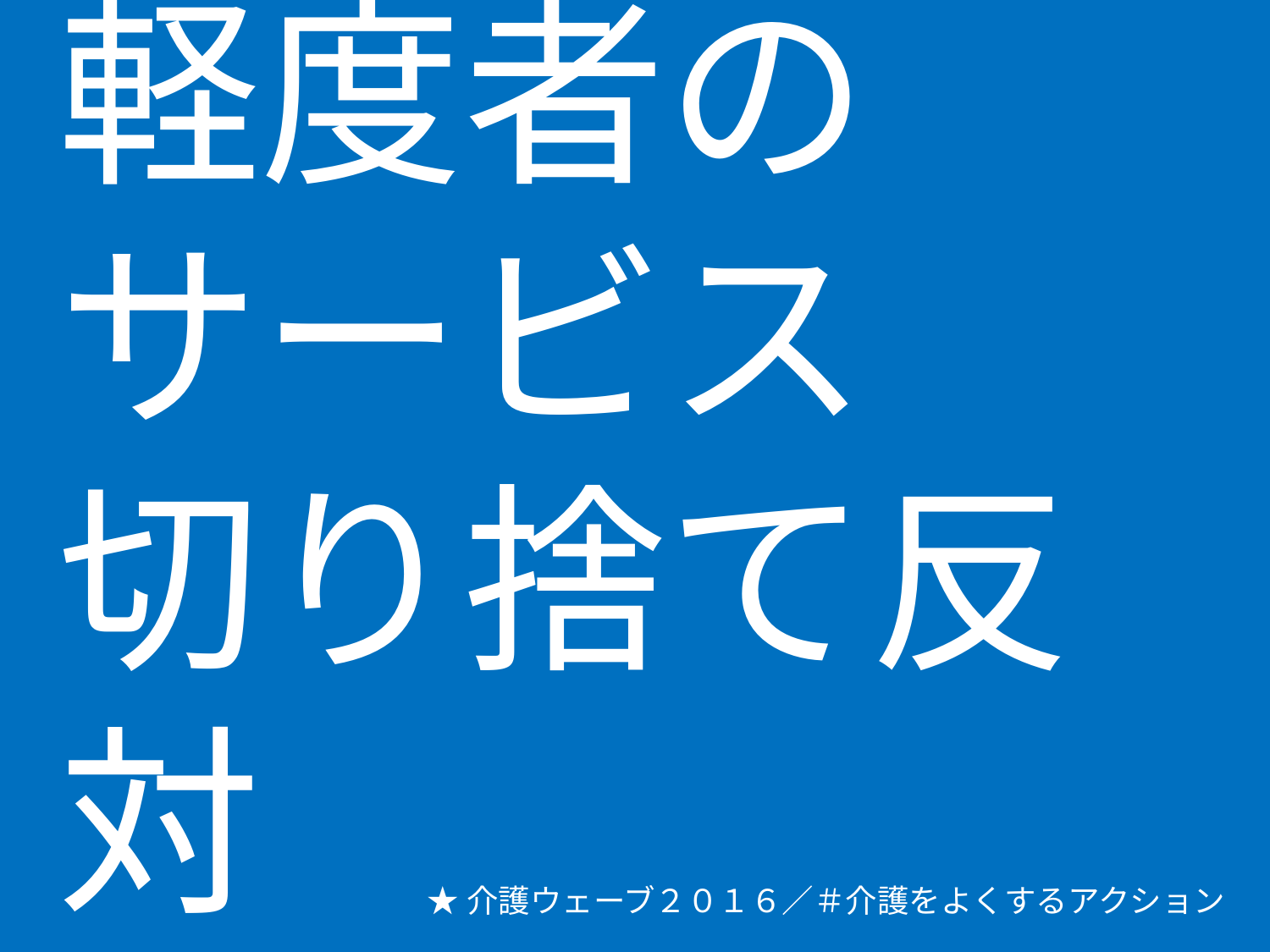

# 軽度者の サービス 切り捨て反対

★介護ウェーブ２０１６／＃介護をよくするアクション